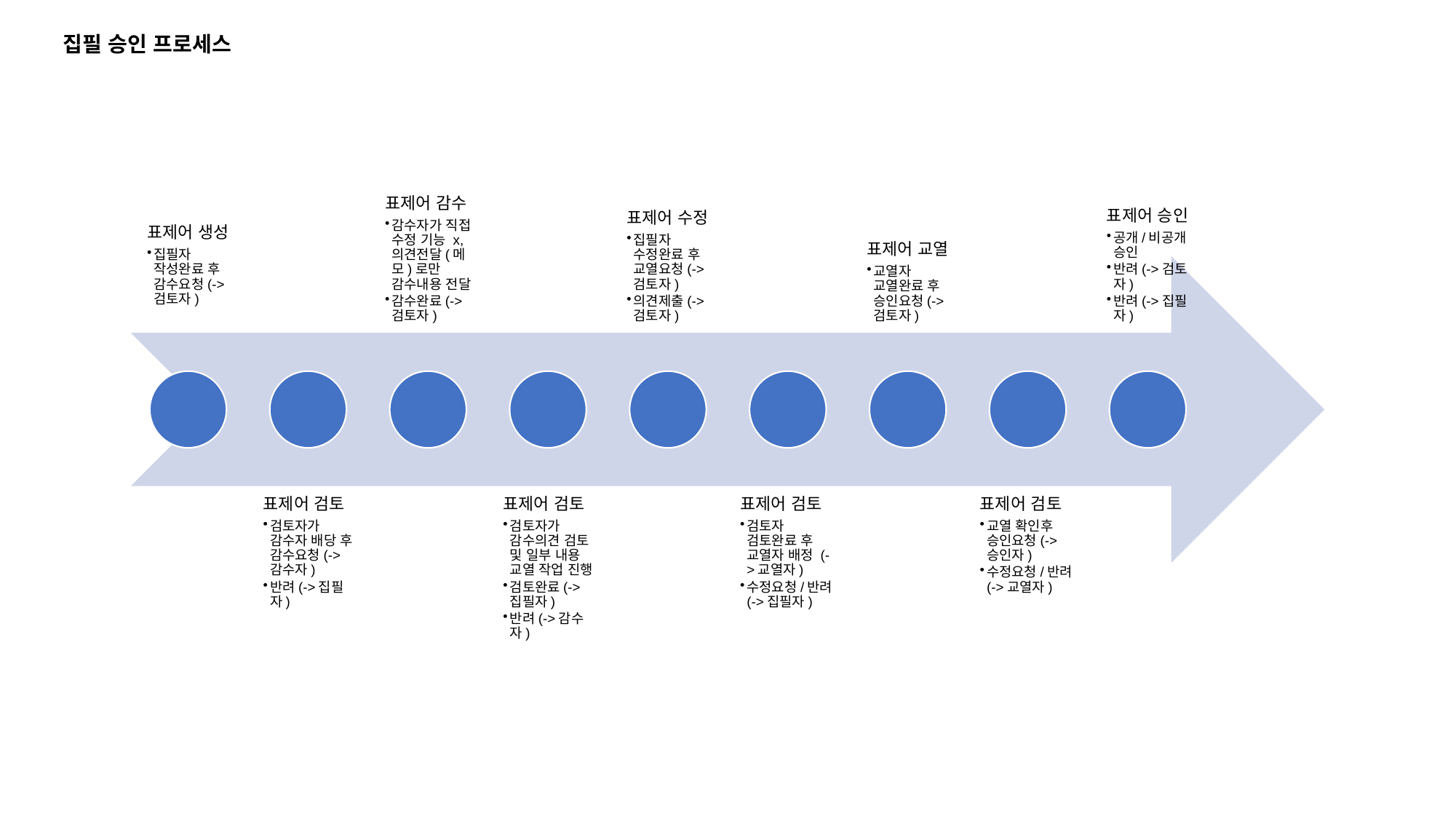

집필 승인 프로세스
표제어 생성
집필자 작성완료 후 감수요청(->검토자)

표제어 검토
검토자가 감수자 배당 후 감수요청(->감수자)
반려(->집필자)
표제어 감수
감수자가 직접 수정 기능 x, 의견전달(메모)로만 감수내용 전달
감수완료(->검토자)
표제어 검토
검토자가 감수의견 검토 및 일부 내용 교열 작업 진행
검토완료(->집필자)
반려(->감수자)

표제어 수정
집필자 수정완료 후 교열요청(->검토자)
의견제출(->검토자)
표제어 검토
검토자 검토완료 후 교열자 배정 (->교열자)
수정요청/반려(->집필자)
표제어 교열
교열자 교열완료 후 승인요청(->검토자)
표제어 검토
교열 확인후 승인요청(->승인자)
수정요청/반려(->교열자)
표제어 승인
공개/비공개 승인
반려(->검토자)
반려(->집필자)